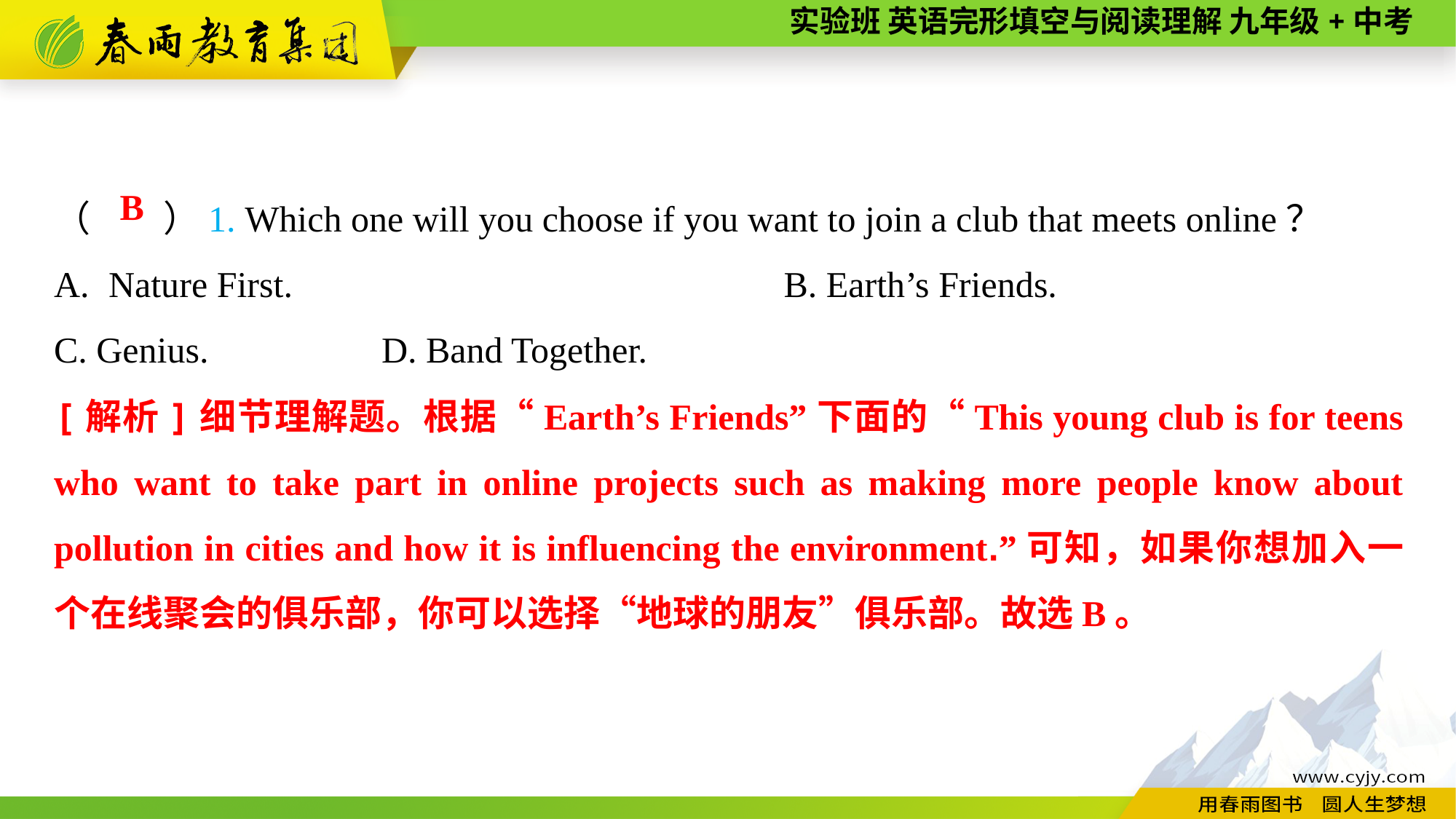

（　　）1. Which one will you choose if you want to join a club that meets online？
Nature First.　　	B. Earth’s Friends.
C. Genius.　　	D. Band Together.
B
[解析]细节理解题。根据“Earth’s Friends”下面的“This young club is for teens who want to take part in online projects such as making more people know about pollution in cities and how it is influencing the environment.”可知，如果你想加入一个在线聚会的俱乐部，你可以选择“地球的朋友”俱乐部。故选B。